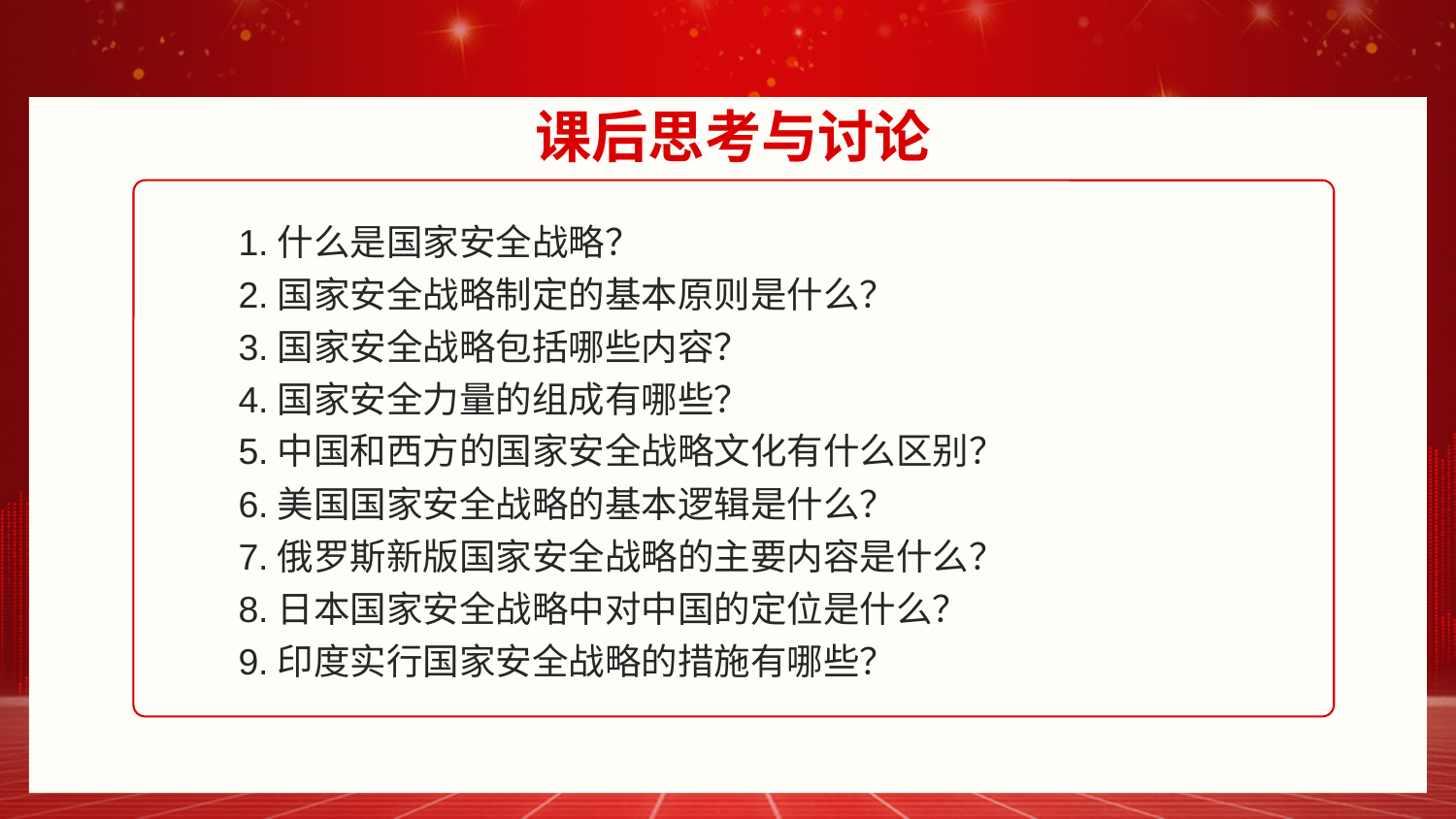

课后思考与讨论

1.什么是国家安全战略？
2.国家安全战略制定的基本原则是什么？
3.国家安全战略包括哪些内容？
4.国家安全力量的组成有哪些？
5.中国和西方的国家安全战略文化有什么区别？
6.美国国家安全战略的基本逻辑是什么？
7.俄罗斯新版国家安全战略的主要内容是什么？
8.日本国家安全战略中对中国的定位是什么？
9.印度实行国家安全战略的措施有哪些？